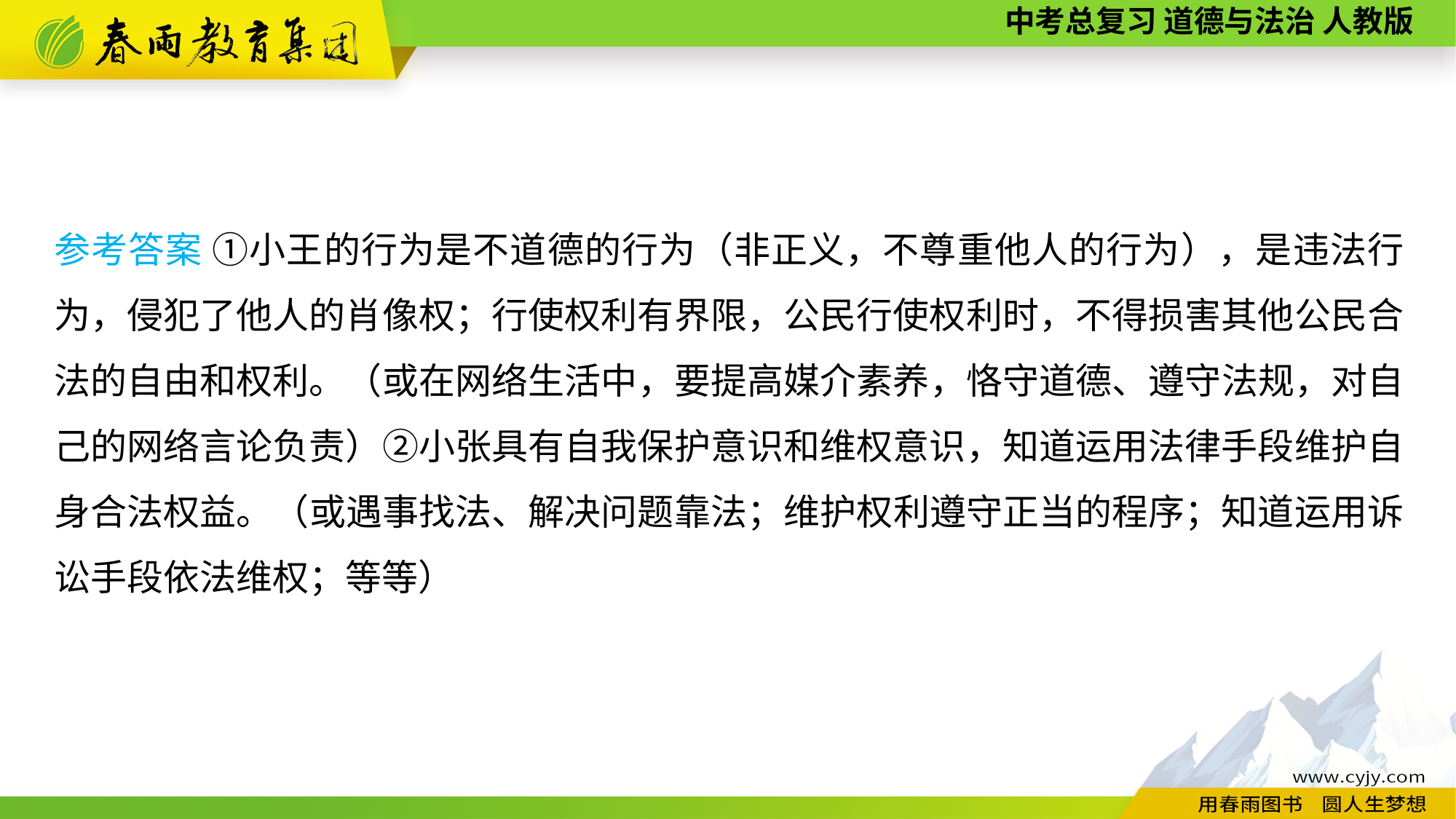

参考答案 ①小王的行为是不道德的行为（非正义，不尊重他人的行为），是违法行为，侵犯了他人的肖像权；行使权利有界限，公民行使权利时，不得损害其他公民合法的自由和权利。（或在网络生活中，要提高媒介素养，恪守道德、遵守法规，对自己的网络言论负责）②小张具有自我保护意识和维权意识，知道运用法律手段维护自身合法权益。（或遇事找法、解决问题靠法；维护权利遵守正当的程序；知道运用诉讼手段依法维权；等等）